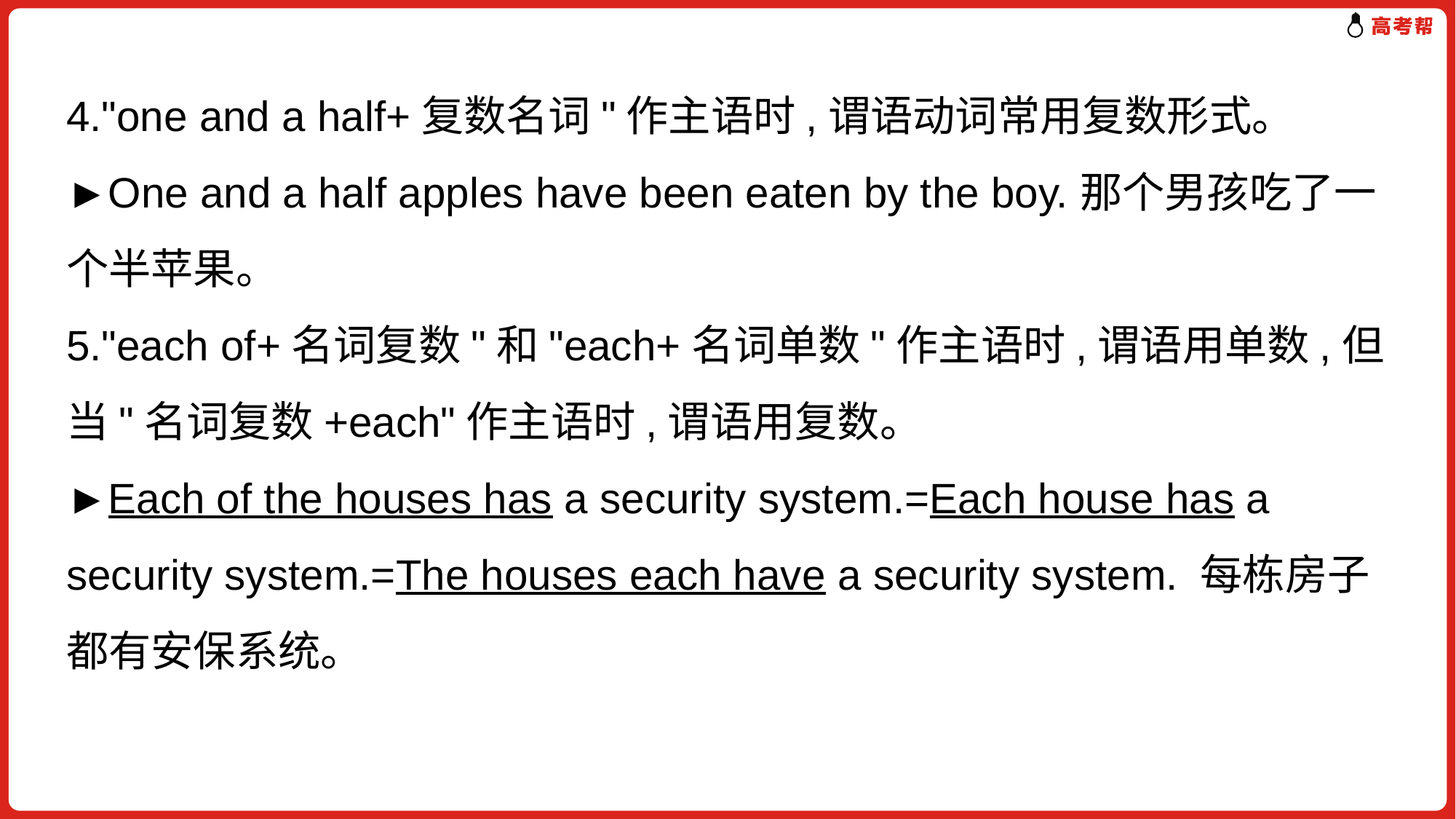

4."one and a half+复数名词"作主语时,谓语动词常用复数形式。
►One and a half apples have been eaten by the boy.那个男孩吃了一个半苹果。
5."each of+名词复数"和"each+名词单数"作主语时,谓语用单数,但当"名词复数+each"作主语时,谓语用复数。
►Each of the houses has a security system.=Each house has a security system.=The houses each have a security system. 每栋房子都有安保系统。